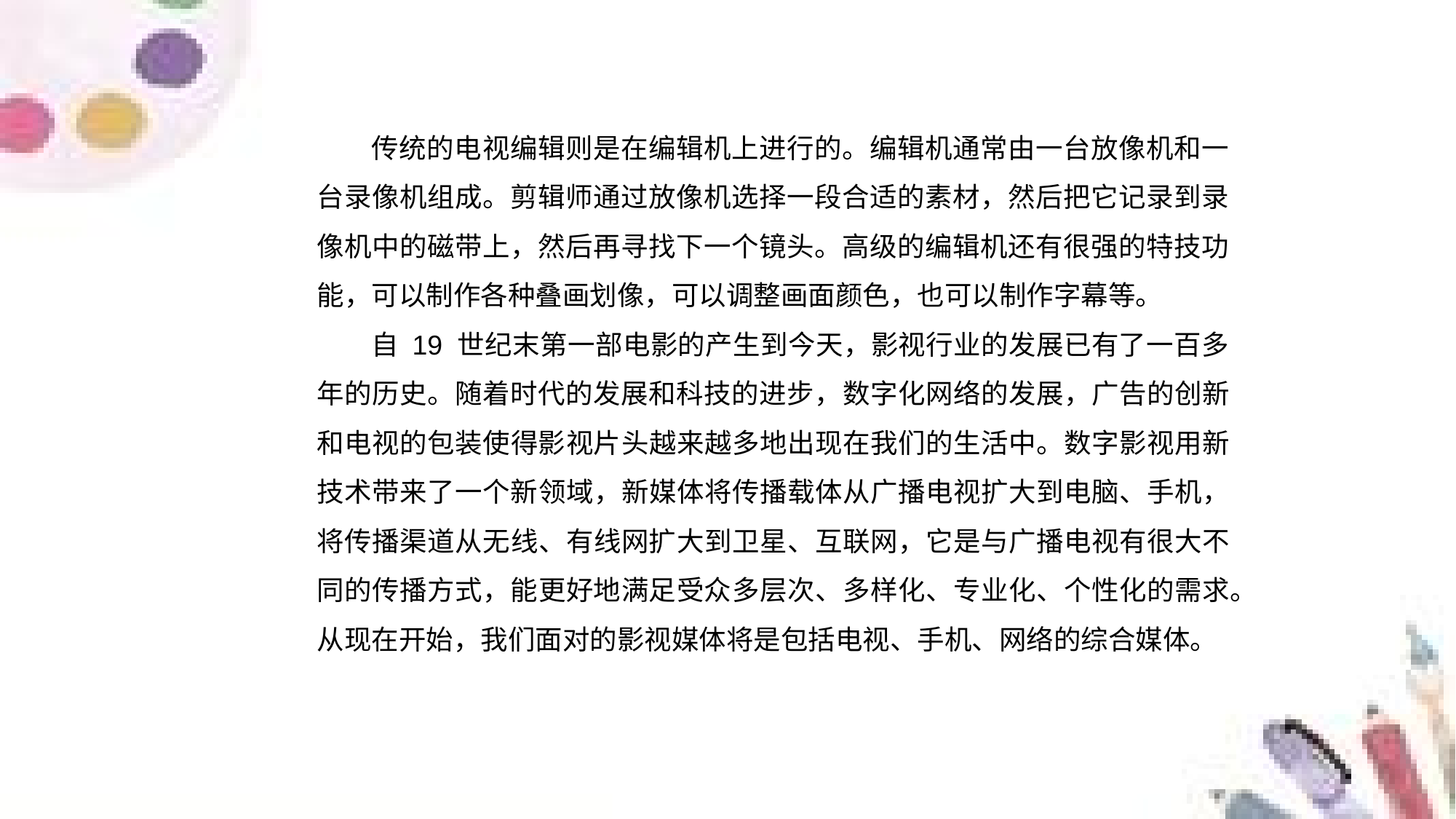

传统的电视编辑则是在编辑机上进行的。编辑机通常由一台放像机和一台录像机组成。剪辑师通过放像机选择一段合适的素材，然后把它记录到录像机中的磁带上，然后再寻找下一个镜头。高级的编辑机还有很强的特技功能，可以制作各种叠画划像，可以调整画面颜色，也可以制作字幕等。
自 19 世纪末第一部电影的产生到今天，影视行业的发展已有了一百多年的历史。随着时代的发展和科技的进步，数字化网络的发展，广告的创新和电视的包装使得影视片头越来越多地出现在我们的生活中。数字影视用新技术带来了一个新领域，新媒体将传播载体从广播电视扩大到电脑、手机，将传播渠道从无线、有线网扩大到卫星、互联网，它是与广播电视有很大不同的传播方式，能更好地满足受众多层次、多样化、专业化、个性化的需求。从现在开始，我们面对的影视媒体将是包括电视、手机、网络的综合媒体。
7